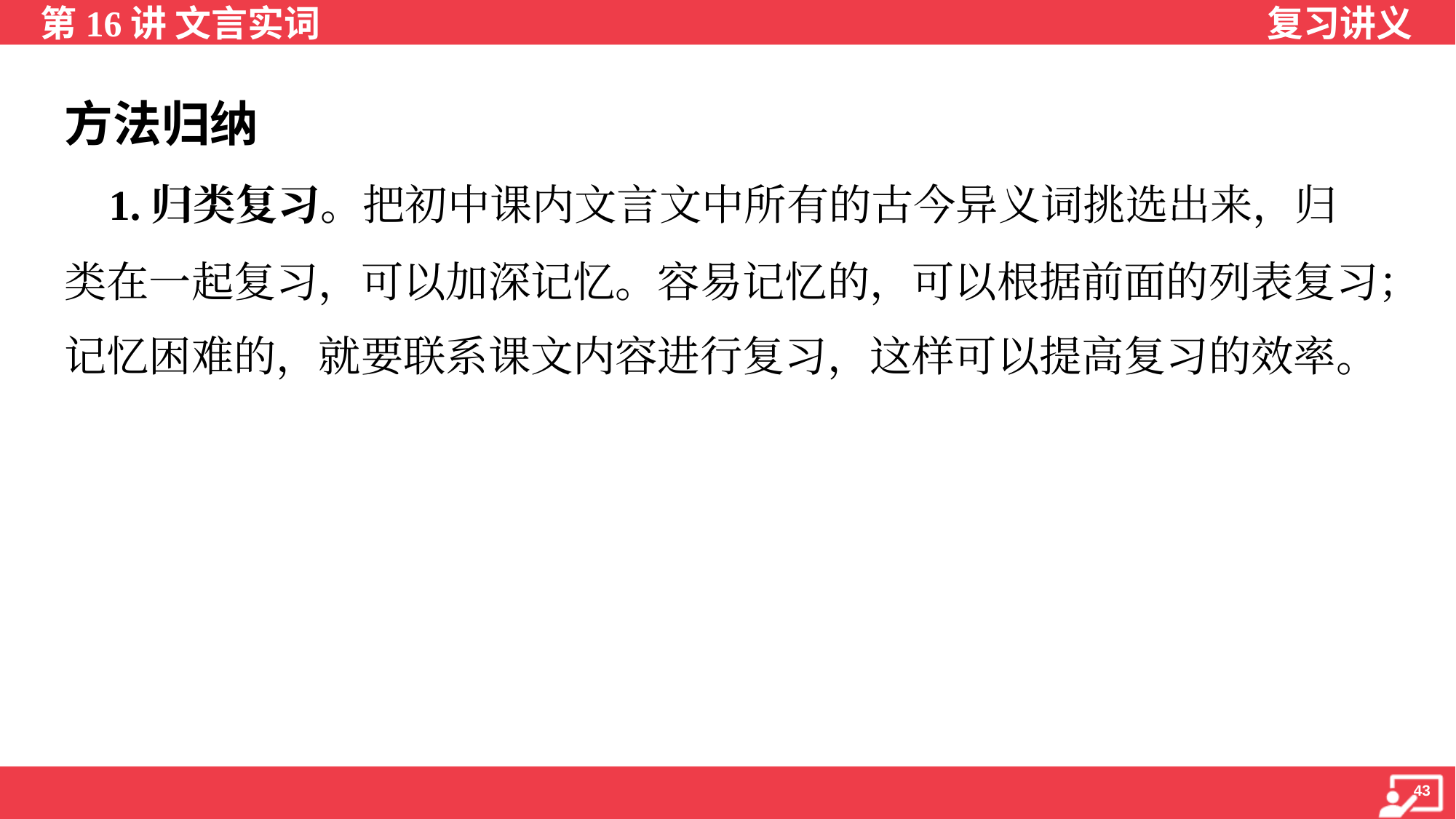

方法归纳
    1.归类复习。把初中课内文言文中所有的古今异义词挑选出来，归
类在一起复习，可以加深记忆。容易记忆的，可以根据前面的列表复习；
记忆困难的，就要联系课文内容进行复习，这样可以提高复习的效率。